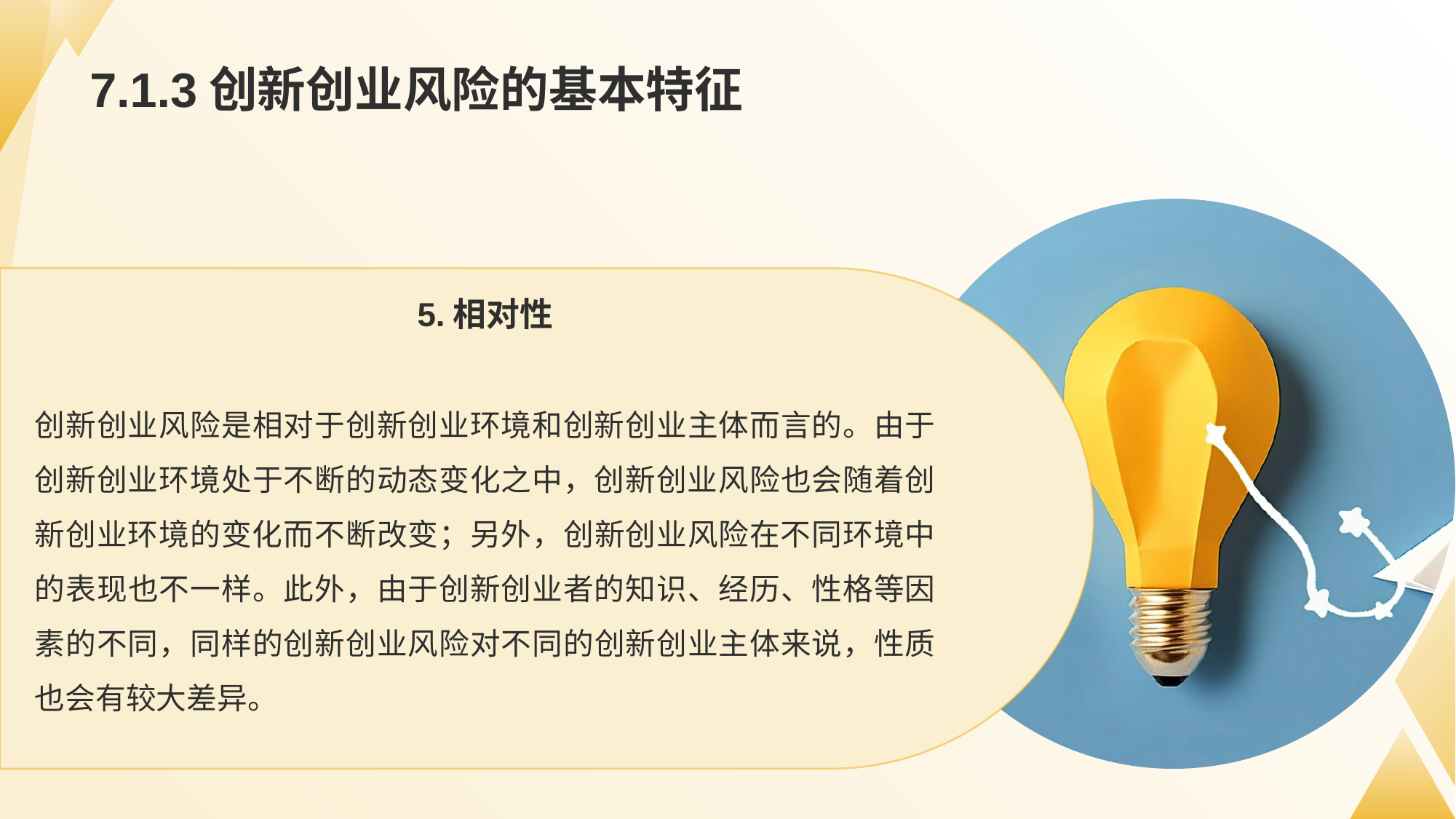

# 7.1.3创新创业风险的基本特征

5.相对性

创新创业风险是相对于创新创业环境和创新创业主体而言的。由于创新创业环境处于不断的动态变化之中，创新创业风险也会随着创新创业环境的变化而不断改变；另外，创新创业风险在不同环境中的表现也不一样。此外，由于创新创业者的知识、经历、性格等因素的不同，同样的创新创业风险对不同的创新创业主体来说，性质也会有较大差异。